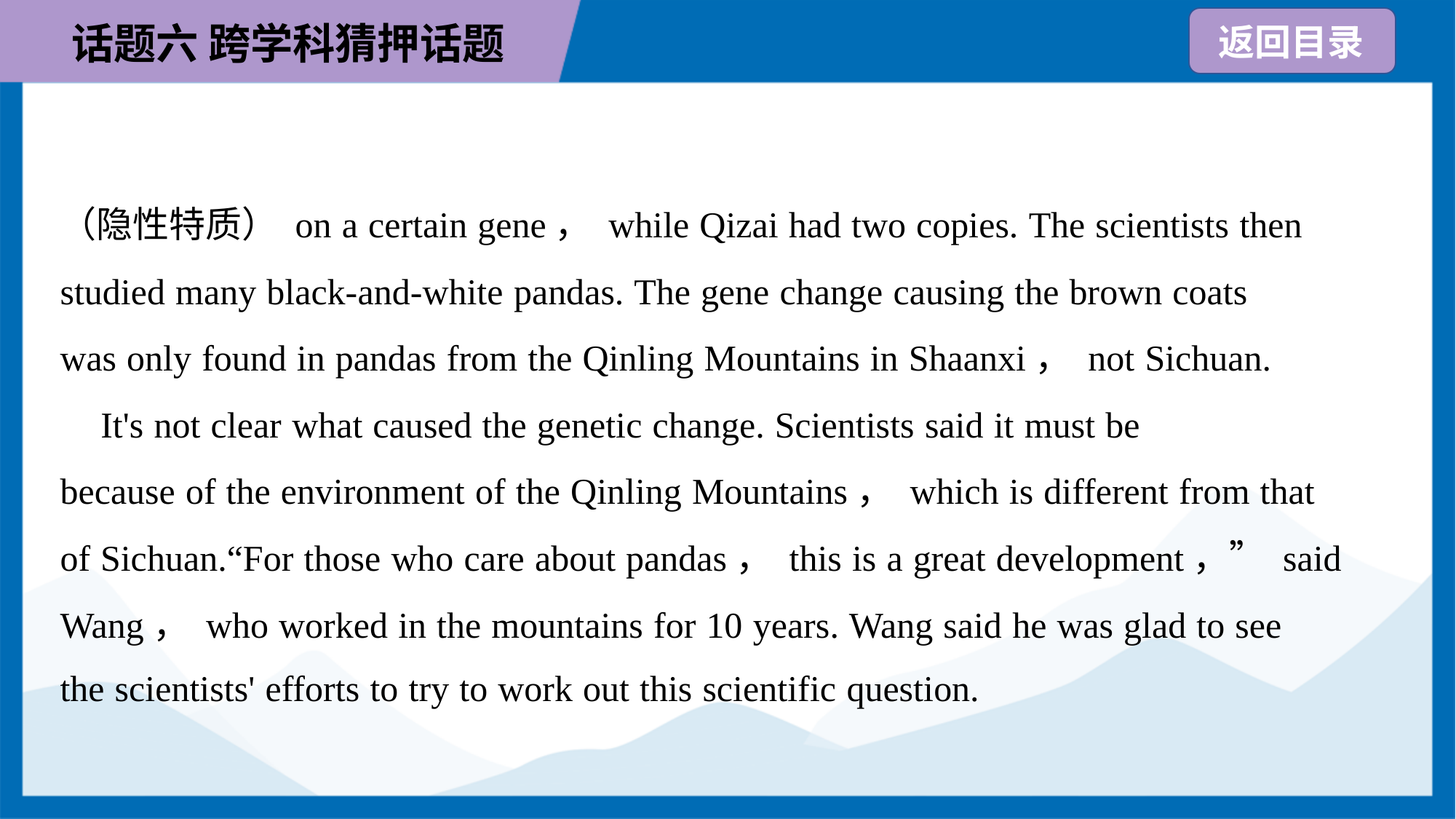

（隐性特质） on a certain gene， while Qizai had two copies. The scientists then
studied many black-and-white pandas. The gene change causing the brown coats
was only found in pandas from the Qinling Mountains in Shaanxi， not Sichuan.
    It's not clear what caused the genetic change. Scientists said it must be
because of the environment of the Qinling Mountains， which is different from that
of Sichuan.“For those who care about pandas， this is a great development，” said
Wang， who worked in the mountains for 10 years. Wang said he was glad to see
the scientists' efforts to try to work out this scientific question.